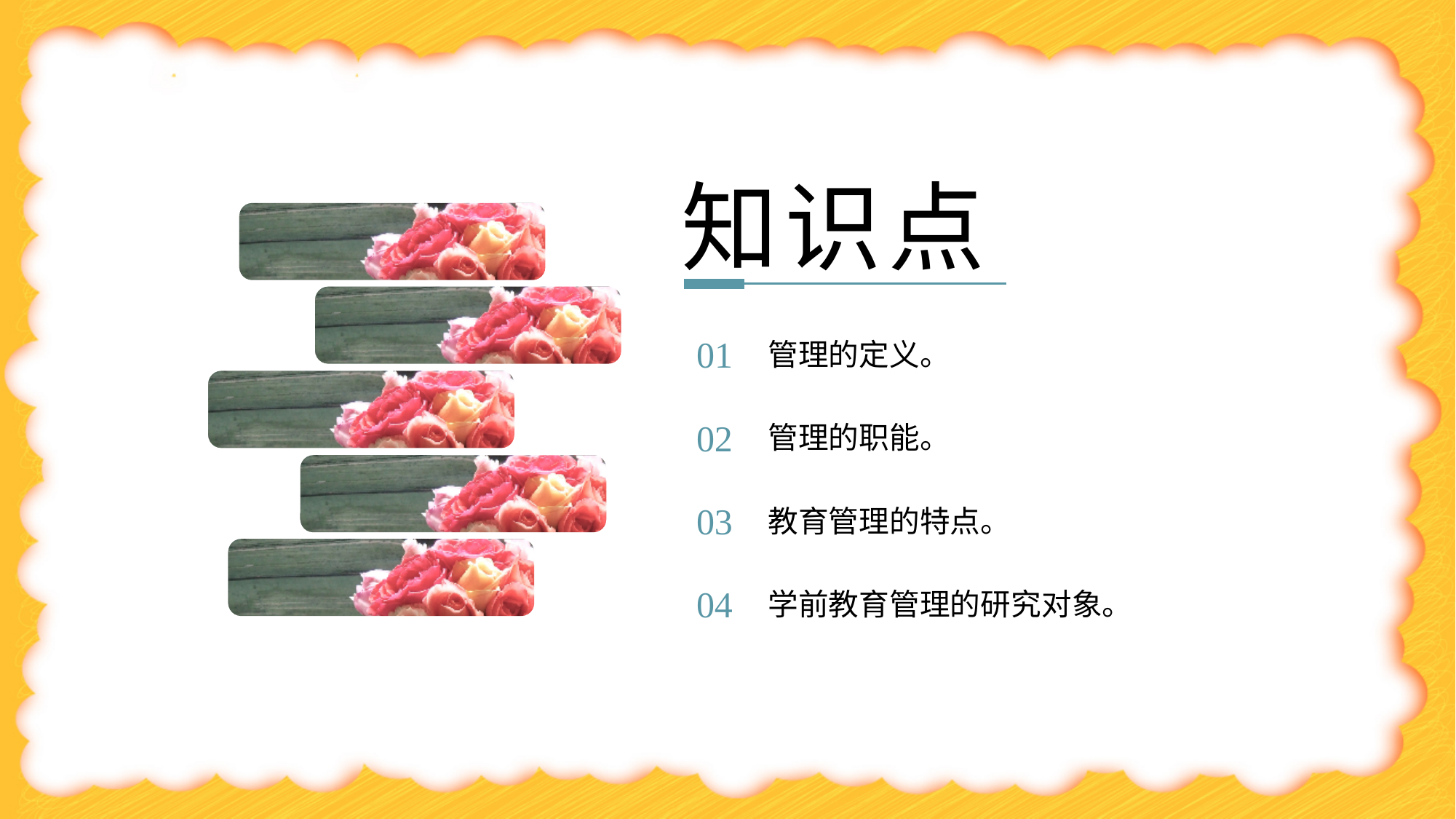

知识点

管理的定义。
01
管理的职能。
02
教育管理的特点。
03
学前教育管理的研究对象。
04